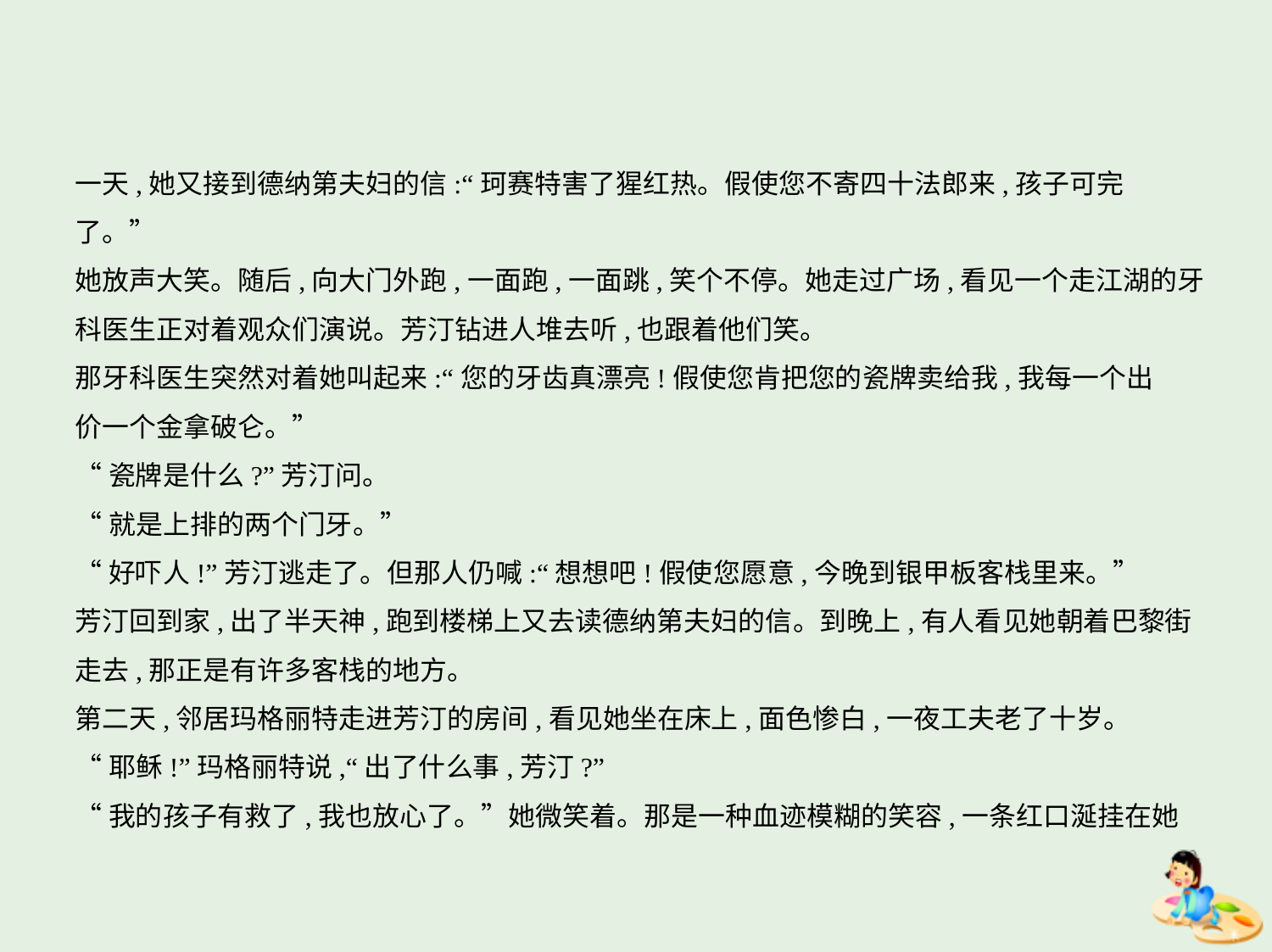

一天,她又接到德纳第夫妇的信:“珂赛特害了猩红热。假使您不寄四十法郎来,孩子可完
了。”
她放声大笑。随后,向大门外跑,一面跑,一面跳,笑个不停。她走过广场,看见一个走江湖的牙
科医生正对着观众们演说。芳汀钻进人堆去听,也跟着他们笑。
那牙科医生突然对着她叫起来:“您的牙齿真漂亮!假使您肯把您的瓷牌卖给我,我每一个出
价一个金拿破仑。”
“瓷牌是什么?”芳汀问。
“就是上排的两个门牙。”
“好吓人!”芳汀逃走了。但那人仍喊:“想想吧!假使您愿意,今晚到银甲板客栈里来。”
芳汀回到家,出了半天神,跑到楼梯上又去读德纳第夫妇的信。到晚上,有人看见她朝着巴黎街
走去,那正是有许多客栈的地方。
第二天,邻居玛格丽特走进芳汀的房间,看见她坐在床上,面色惨白,一夜工夫老了十岁。
“耶稣!”玛格丽特说,“出了什么事,芳汀?”
“我的孩子有救了,我也放心了。”她微笑着。那是一种血迹模糊的笑容,一条红口涎挂在她